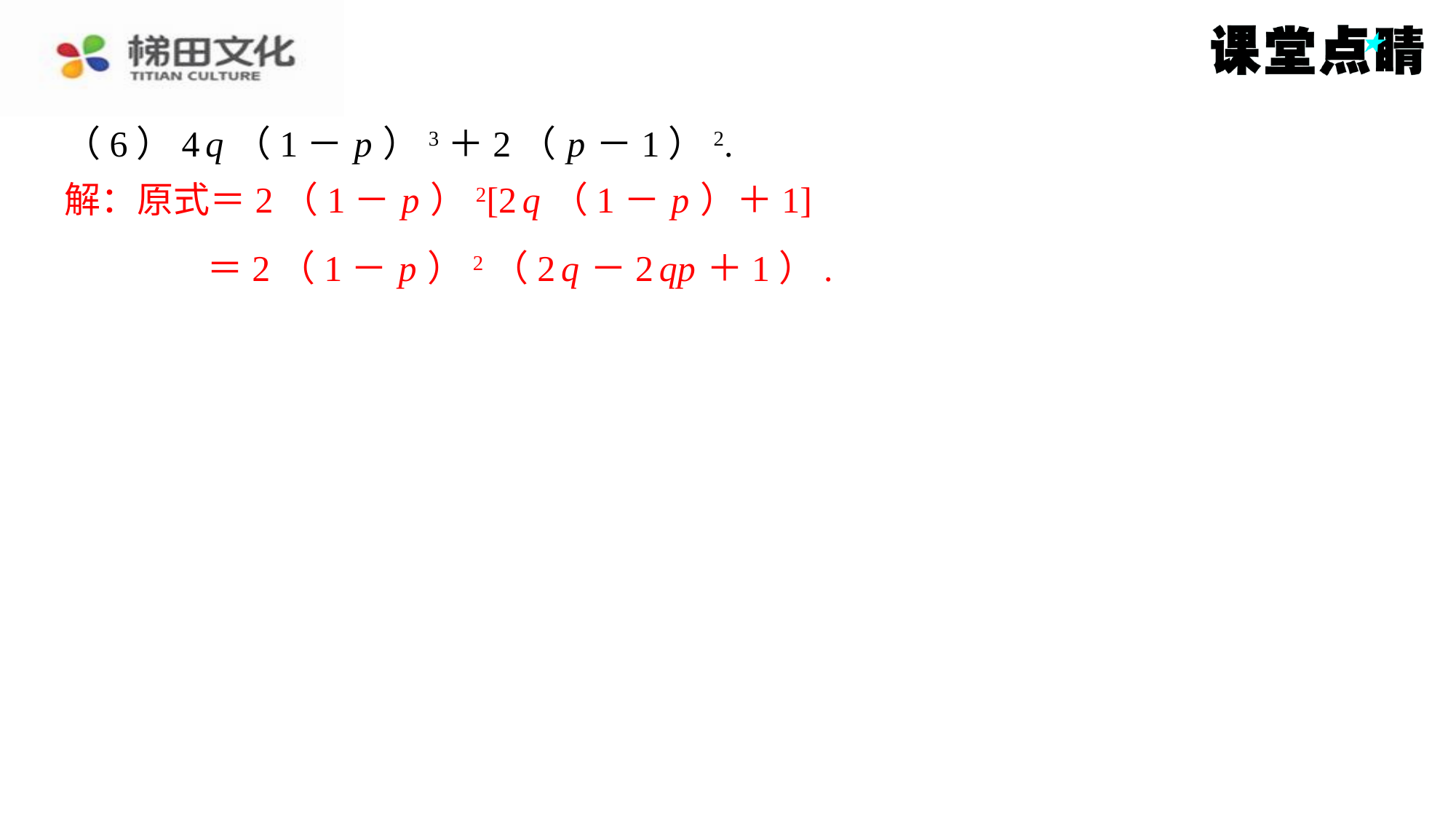

（6）4 q （1－ p ）3＋2（ p －1）2.
解：原式＝2（1－ p ）2[2 q （1－ p ）＋1]
＝2（1－ p ）2（2 q －2 qp ＋1）.
解：原式＝2（1－ p ）2[2 q （1－ p ）＋1]
＝2（1－ p ）2（2 q －2 qp ＋1）.